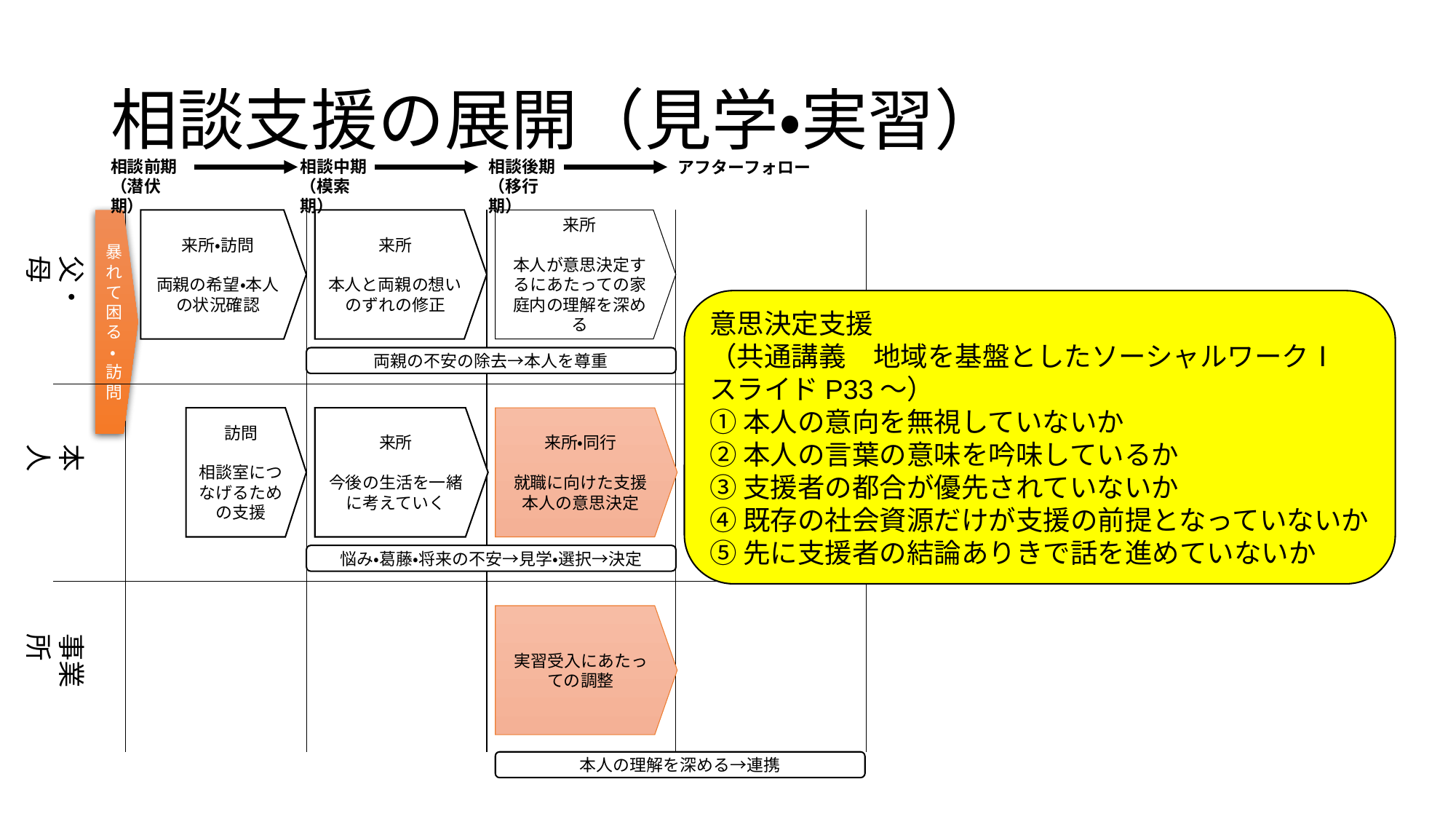

# 相談支援の展開（見学・実習）
相談前期
（潜伏期）
相談中期
（模索期）
相談後期
（移行期）
アフターフォロー
来所・訪問

両親の希望・本人の状況確認
来所

本人と両親の想いのずれの修正
来所

本人が意思決定するにあたっての家庭内の理解を深める
暴れて困る・訪問
父・母
意思決定支援
（共通講義　地域を基盤としたソーシャルワークⅠ　スライドP33～）
①本人の意向を無視していないか
②本人の言葉の意味を吟味しているか
③支援者の都合が優先されていないか
④既存の社会資源だけが支援の前提となっていないか
⑤先に支援者の結論ありきで話を進めていないか
両親の不安の除去→本人を尊重
訪問

相談室につなげるための支援
来所

今後の生活を一緒に考えていく
来所・同行

就職に向けた支援
本人の意思決定
本 人
悩み・葛藤・将来の不安→見学・選択→決定
実習受入にあたっての調整
事業所
本人の理解を深める→連携